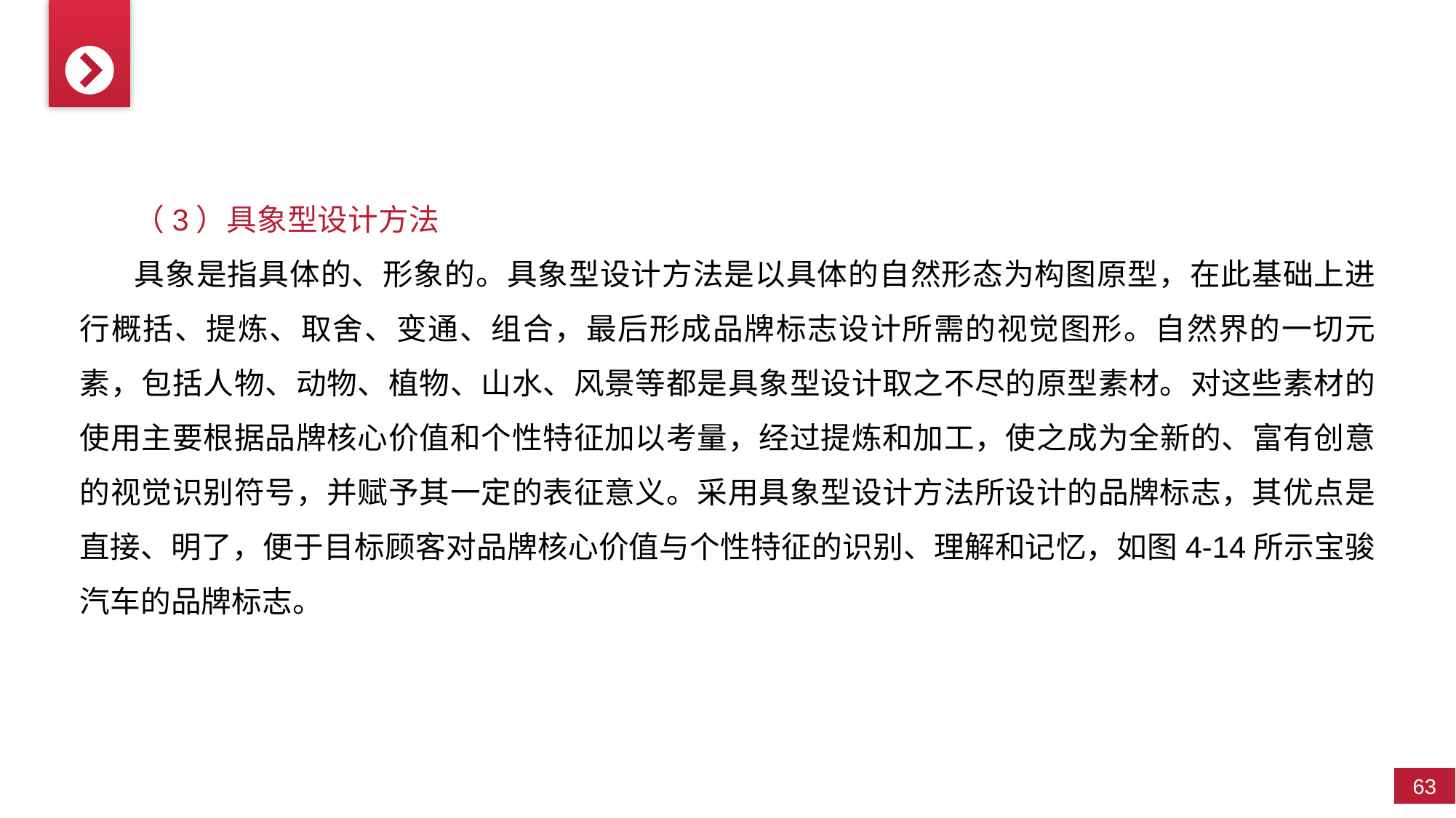

（3）具象型设计方法
具象是指具体的、形象的。具象型设计方法是以具体的自然形态为构图原型，在此基础上进行概括、提炼、取舍、变通、组合，最后形成品牌标志设计所需的视觉图形。自然界的一切元素，包括人物、动物、植物、山水、风景等都是具象型设计取之不尽的原型素材。对这些素材的使用主要根据品牌核心价值和个性特征加以考量，经过提炼和加工，使之成为全新的、富有创意的视觉识别符号，并赋予其一定的表征意义。采用具象型设计方法所设计的品牌标志，其优点是直接、明了，便于目标顾客对品牌核心价值与个性特征的识别、理解和记忆，如图4-14所示宝骏汽车的品牌标志。